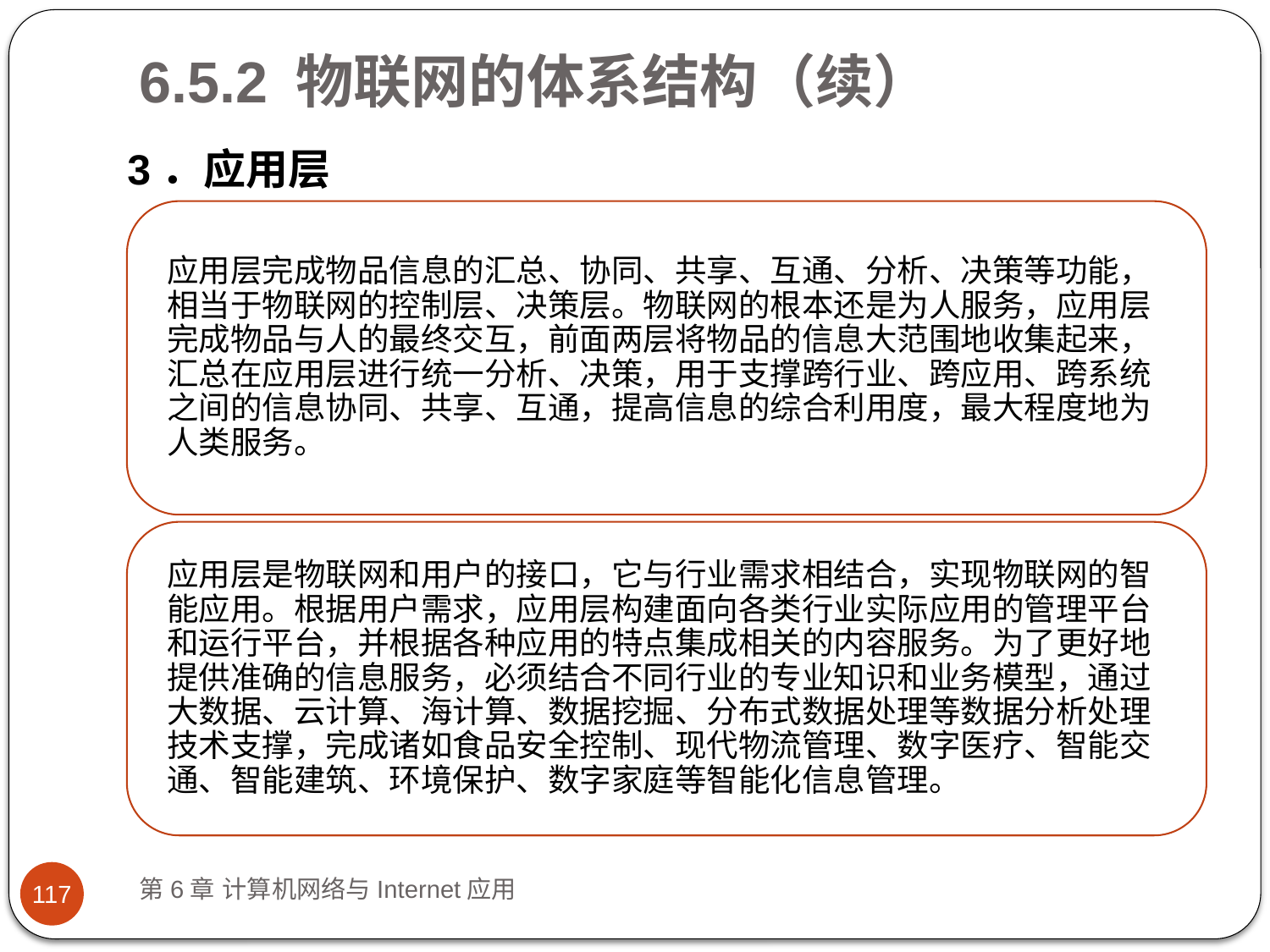

# 6.5.2 物联网的体系结构（续）
3．应用层

应用层完成物品信息的汇总、协同、共享、互通、分析、决策等功能，相当于物联网的控制层、决策层。物联网的根本还是为人服务，应用层完成物品与人的最终交互，前面两层将物品的信息大范围地收集起来，汇总在应用层进行统一分析、决策，用于支撑跨行业、跨应用、跨系统之间的信息协同、共享、互通，提高信息的综合利用度，最大程度地为人类服务。
应用层是物联网和用户的接口，它与行业需求相结合，实现物联网的智能应用。根据用户需求，应用层构建面向各类行业实际应用的管理平台和运行平台，并根据各种应用的特点集成相关的内容服务。为了更好地提供准确的信息服务，必须结合不同行业的专业知识和业务模型，通过大数据、云计算、海计算、数据挖掘、分布式数据处理等数据分析处理技术支撑，完成诸如食品安全控制、现代物流管理、数字医疗、智能交通、智能建筑、环境保护、数字家庭等智能化信息管理。
第6章 计算机网络与Internet应用
117